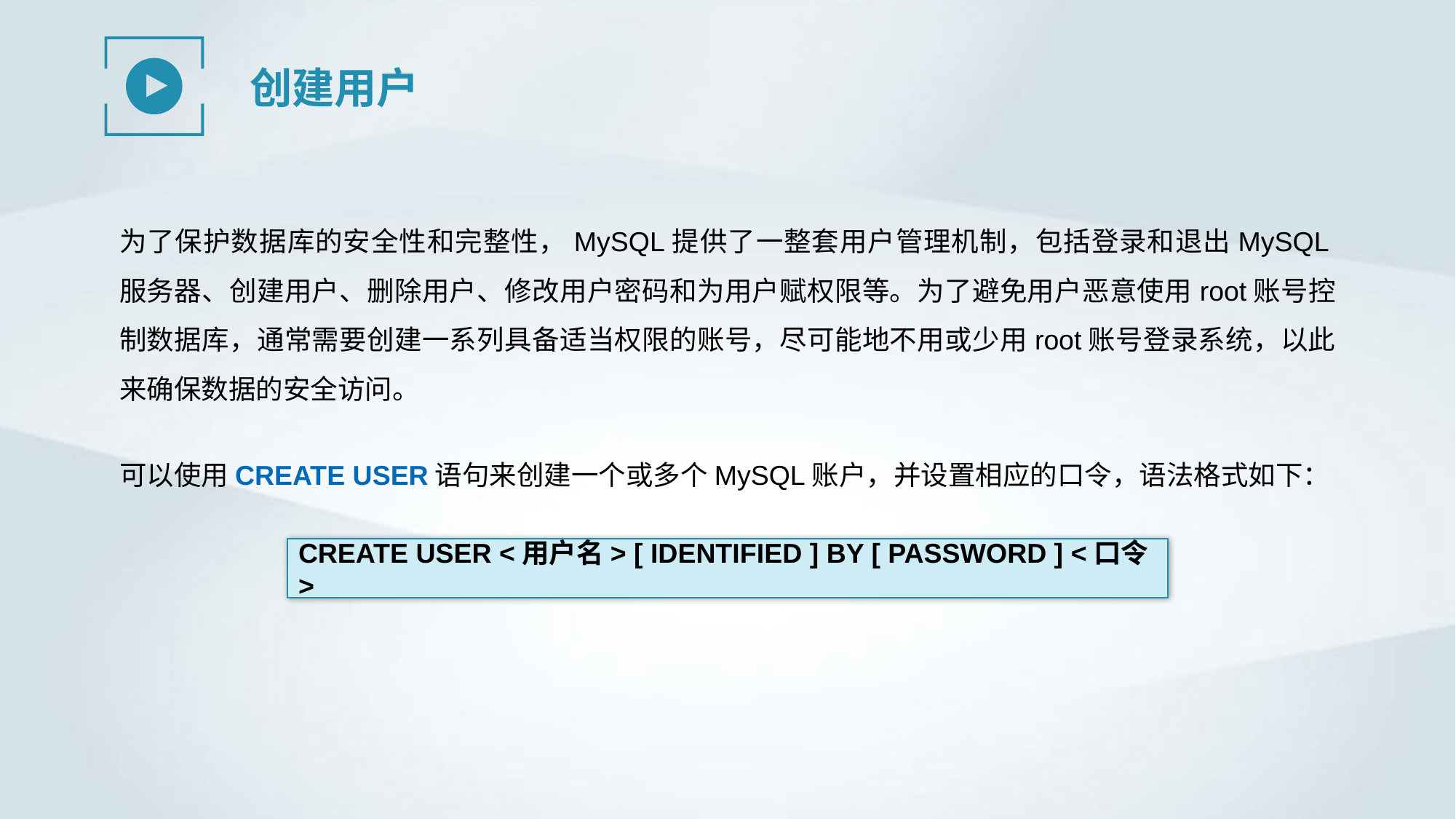

创建用户
为了保护数据库的安全性和完整性，MySQL提供了一整套用户管理机制，包括登录和退出MySQL服务器、创建用户、删除用户、修改用户密码和为用户赋权限等。为了避免用户恶意使用root账号控制数据库，通常需要创建一系列具备适当权限的账号，尽可能地不用或少用root账号登录系统，以此来确保数据的安全访问。
可以使用CREATE USER语句来创建一个或多个MySQL账户，并设置相应的口令，语法格式如下：
CREATE USER <用户名> [ IDENTIFIED ] BY [ PASSWORD ] <口令>